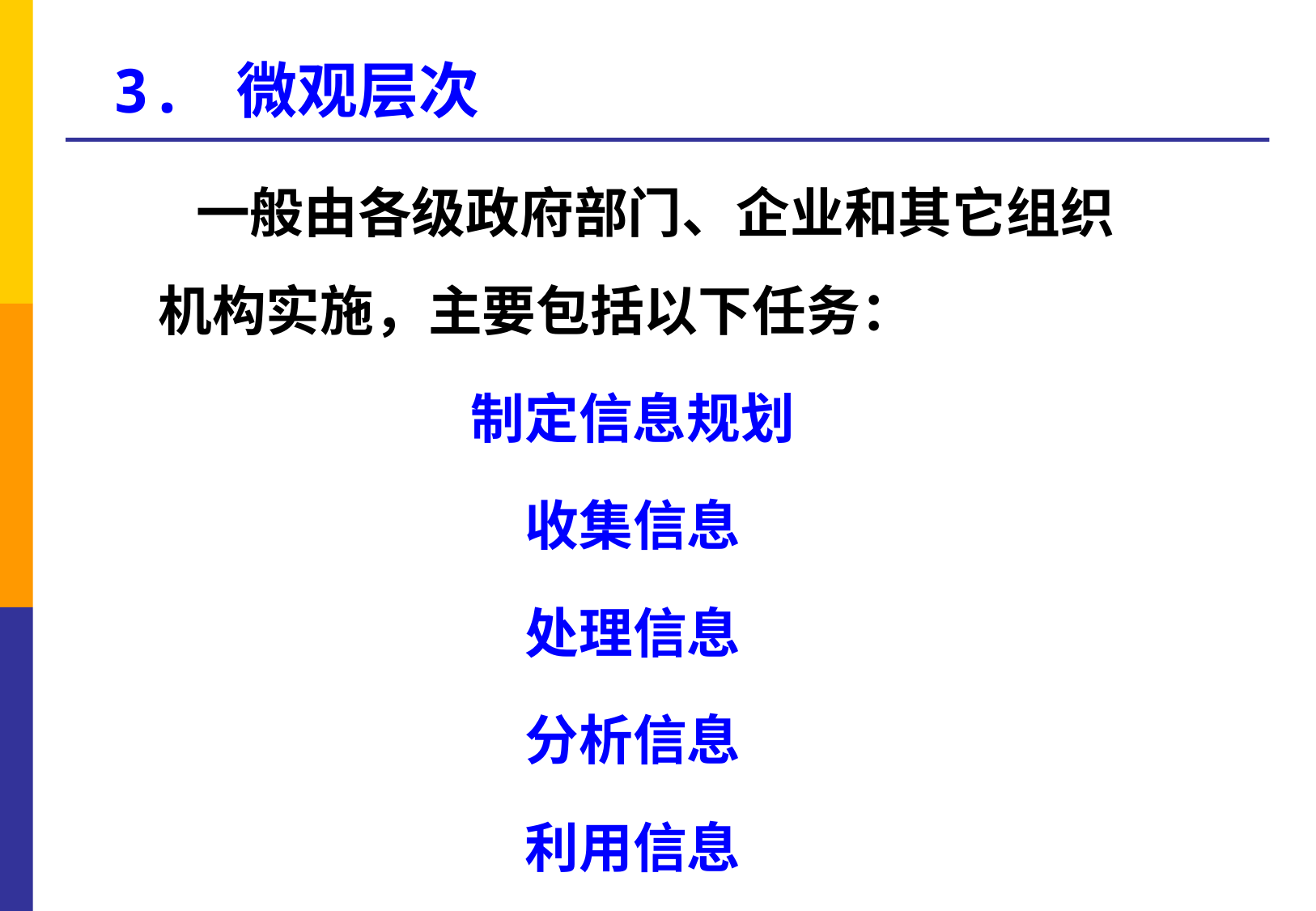

3. 微观层次
     一般由各级政府部门、企业和其它组织机构实施，主要包括以下任务：
制定信息规划
收集信息
处理信息
分析信息
利用信息